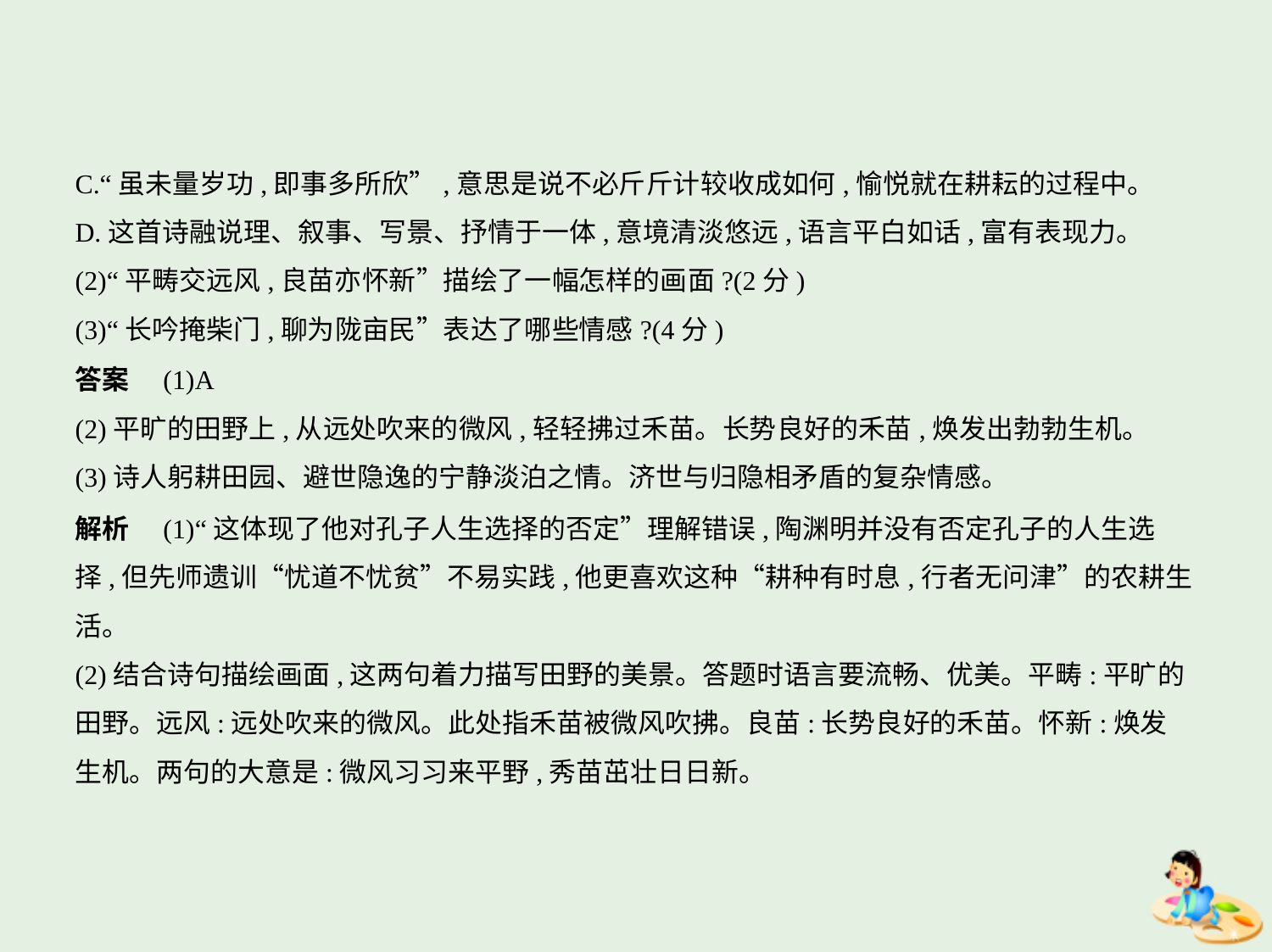

C.“虽未量岁功,即事多所欣”,意思是说不必斤斤计较收成如何,愉悦就在耕耘的过程中。
D.这首诗融说理、叙事、写景、抒情于一体,意境清淡悠远,语言平白如话,富有表现力。
(2)“平畴交远风,良苗亦怀新”描绘了一幅怎样的画面?(2分)
(3)“长吟掩柴门,聊为陇亩民”表达了哪些情感?(4分)
答案　(1)A
(2)平旷的田野上,从远处吹来的微风,轻轻拂过禾苗。长势良好的禾苗,焕发出勃勃生机。
(3)诗人躬耕田园、避世隐逸的宁静淡泊之情。济世与归隐相矛盾的复杂情感。
解析　(1)“这体现了他对孔子人生选择的否定”理解错误,陶渊明并没有否定孔子的人生选
择,但先师遗训“忧道不忧贫”不易实践,他更喜欢这种“耕种有时息,行者无问津”的农耕生活。
(2)结合诗句描绘画面,这两句着力描写田野的美景。答题时语言要流畅、优美。平畴:平旷的
田野。远风:远处吹来的微风。此处指禾苗被微风吹拂。良苗:长势良好的禾苗。怀新:焕发
生机。两句的大意是:微风习习来平野,秀苗茁壮日日新。